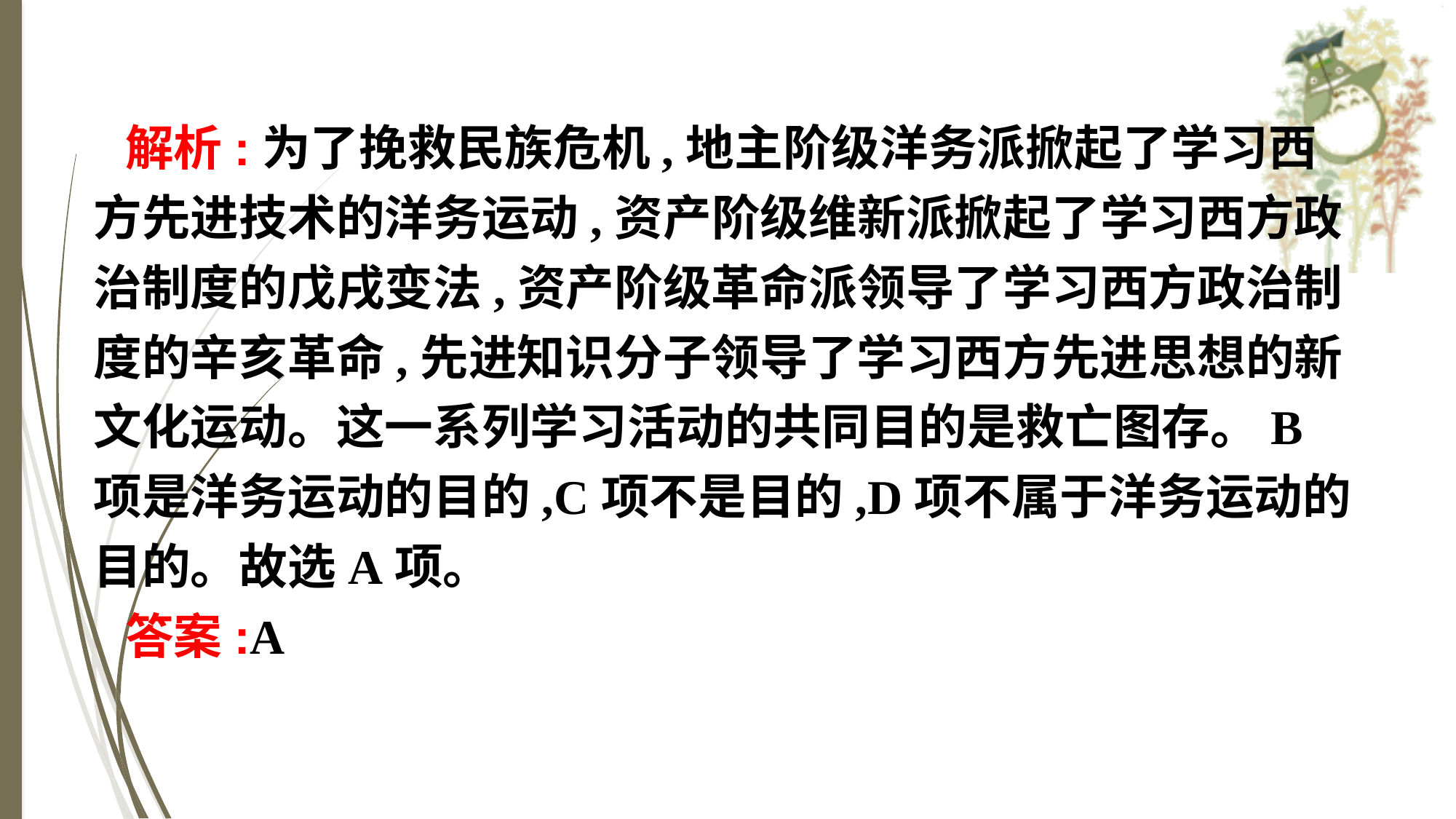

解析:为了挽救民族危机,地主阶级洋务派掀起了学习西方先进技术的洋务运动,资产阶级维新派掀起了学习西方政治制度的戊戌变法,资产阶级革命派领导了学习西方政治制度的辛亥革命,先进知识分子领导了学习西方先进思想的新文化运动。这一系列学习活动的共同目的是救亡图存。B项是洋务运动的目的,C项不是目的,D项不属于洋务运动的目的。故选A项。
答案:A